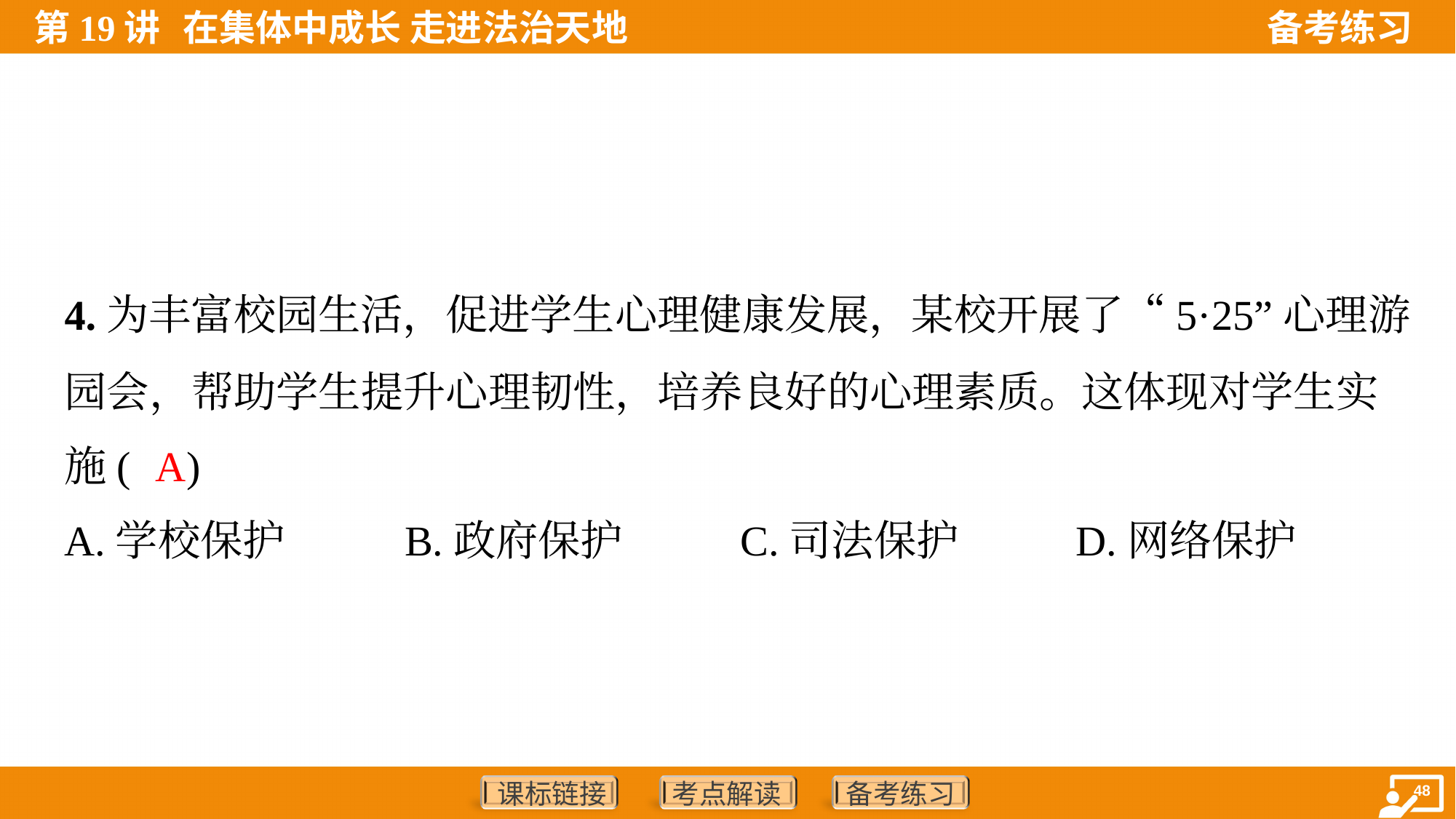

4.为丰富校园生活，促进学生心理健康发展，某校开展了“5·25”心理游
园会，帮助学生提升心理韧性，培养良好的心理素质。这体现对学生实
施(     )
A
A.学校保护	B.政府保护	C.司法保护	D.网络保护